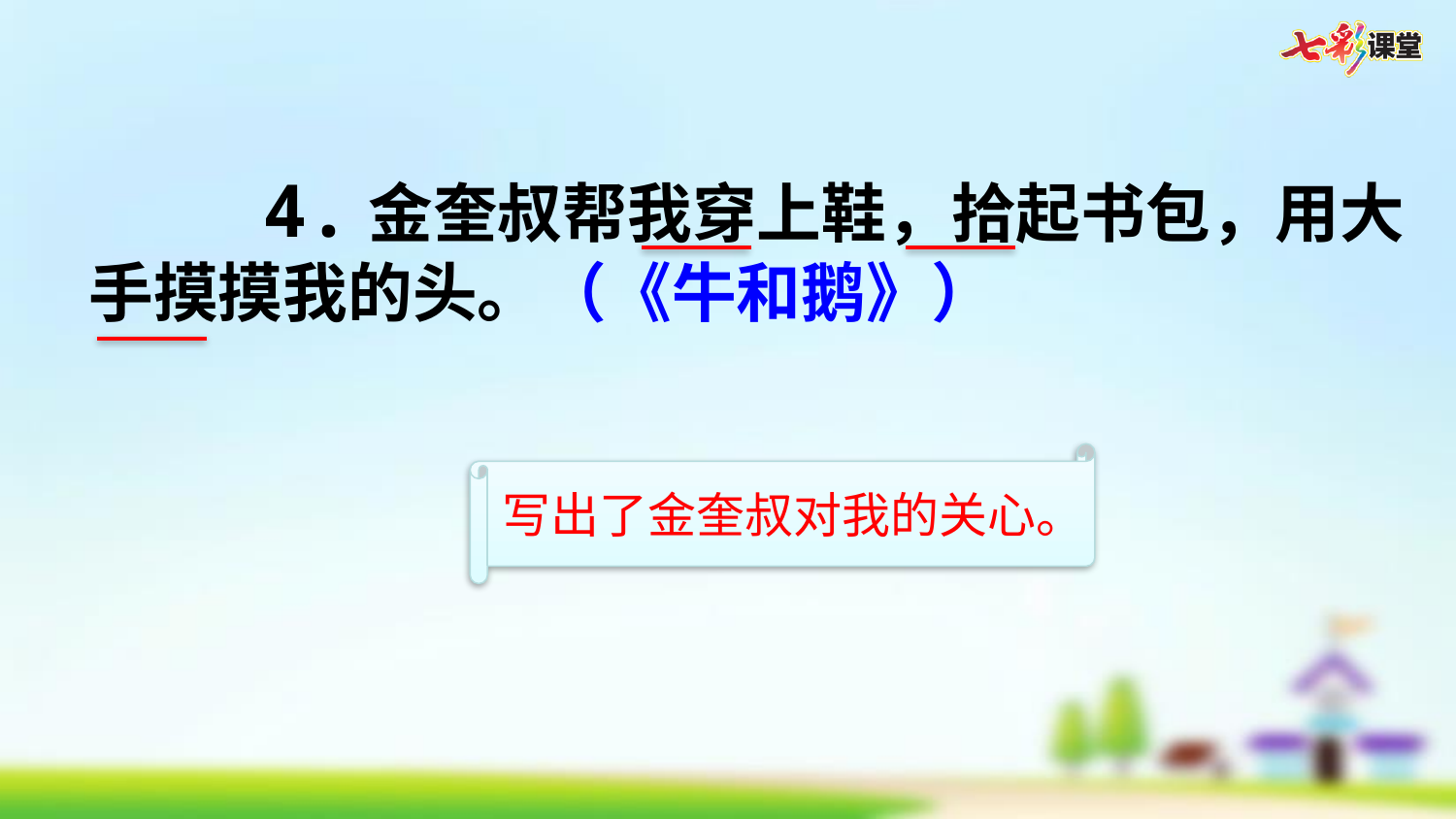

4.金奎叔帮我穿上鞋，拾起书包，用大手摸摸我的头。（《牛和鹅》）
写出了金奎叔对我的关心。